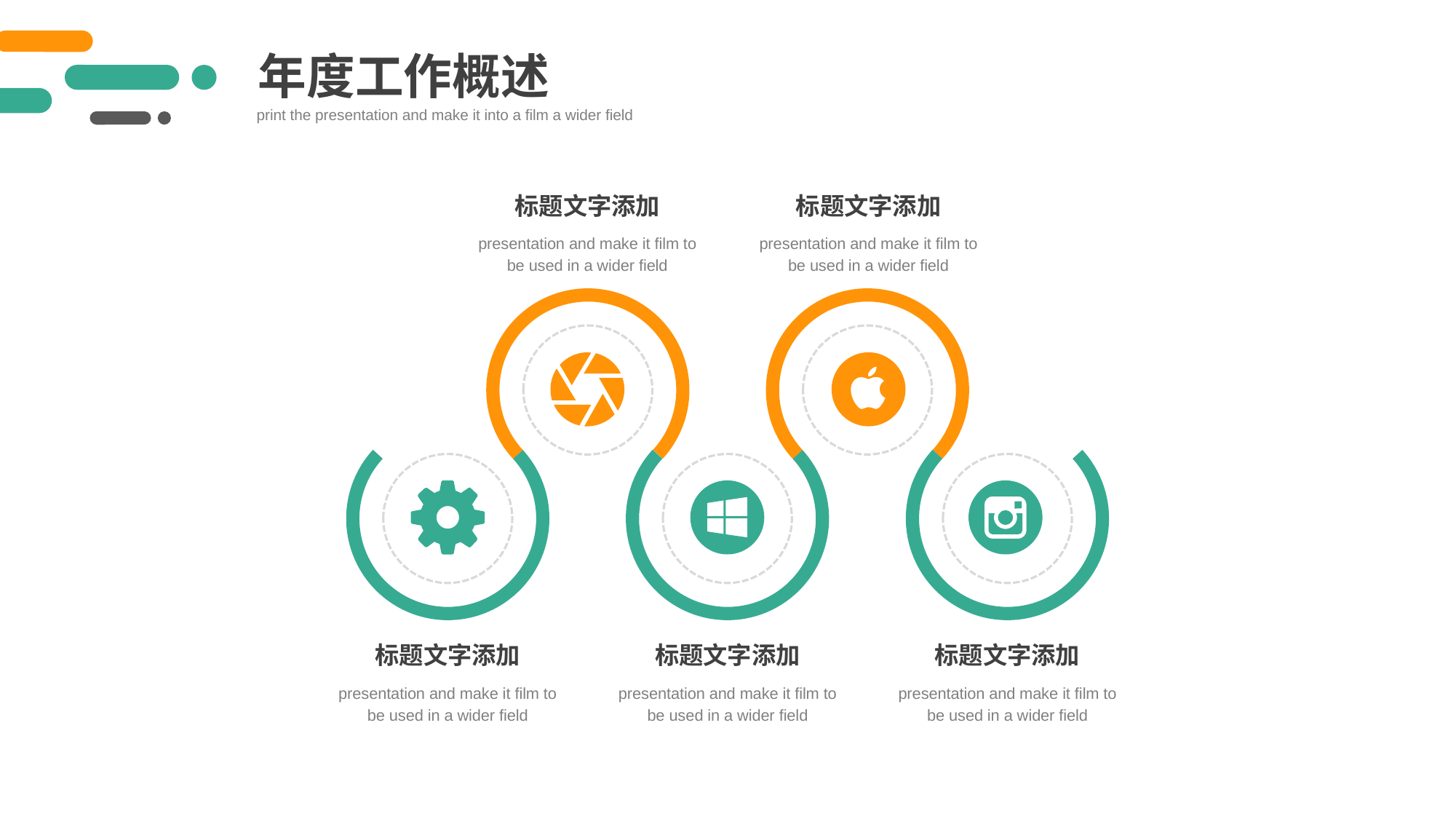

年度工作概述
print the presentation and make it into a film a wider field
标题文字添加
presentation and make it film to be used in a wider field
标题文字添加
presentation and make it film to be used in a wider field

标题文字添加
presentation and make it film to be used in a wider field
标题文字添加
presentation and make it film to be used in a wider field
标题文字添加
presentation and make it film to be used in a wider field
PPT模板 http://www.1ppt.com/moban/